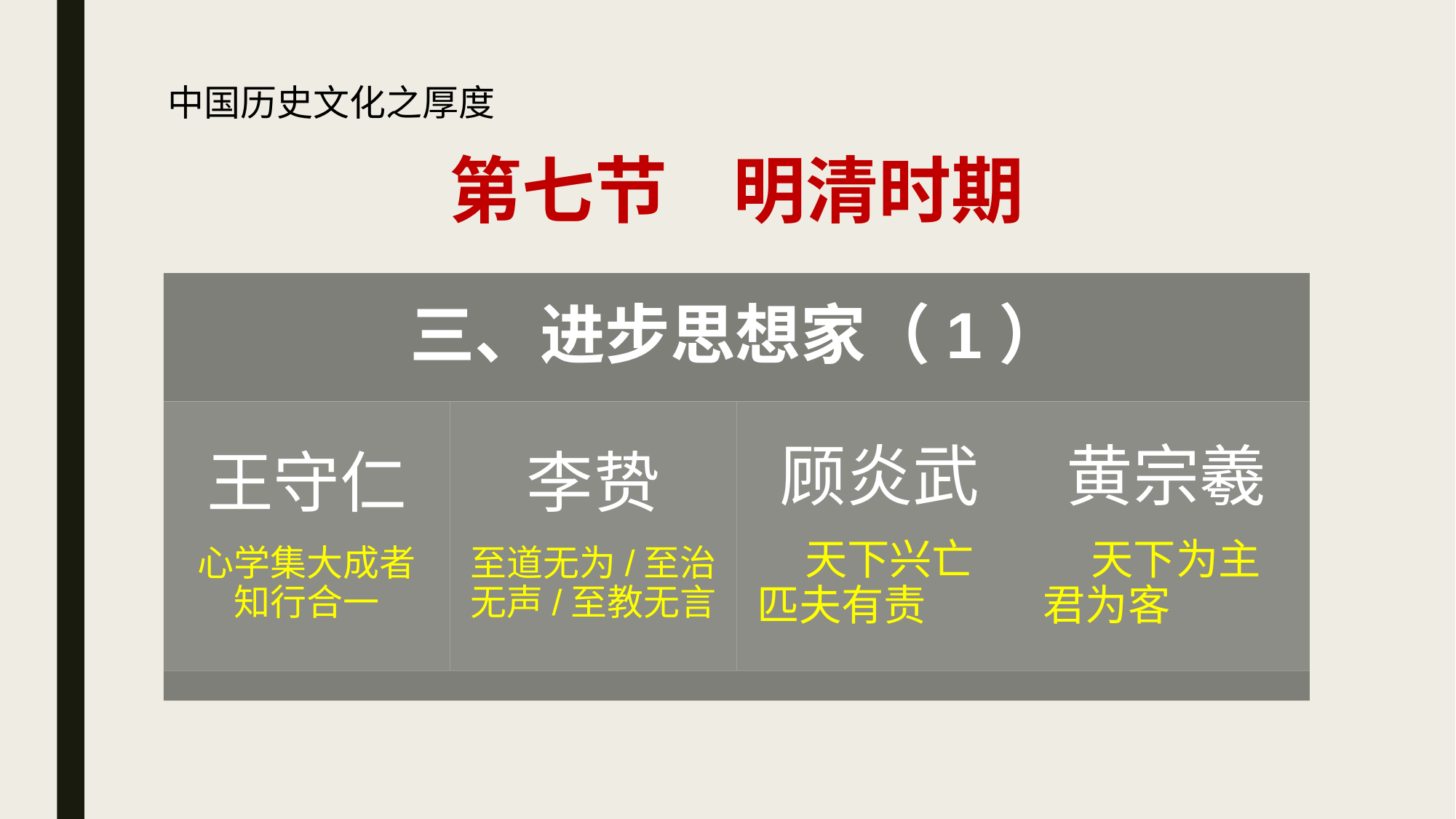

中国历史文化之厚度
# 第七节    明清时期
三、进步思想家（1）
王守仁
心学集大成者知行合一
李贽
至道无为/至治无声/至教无言
顾炎武
    天下兴亡匹夫有责
黄宗羲
    天下为主君为客